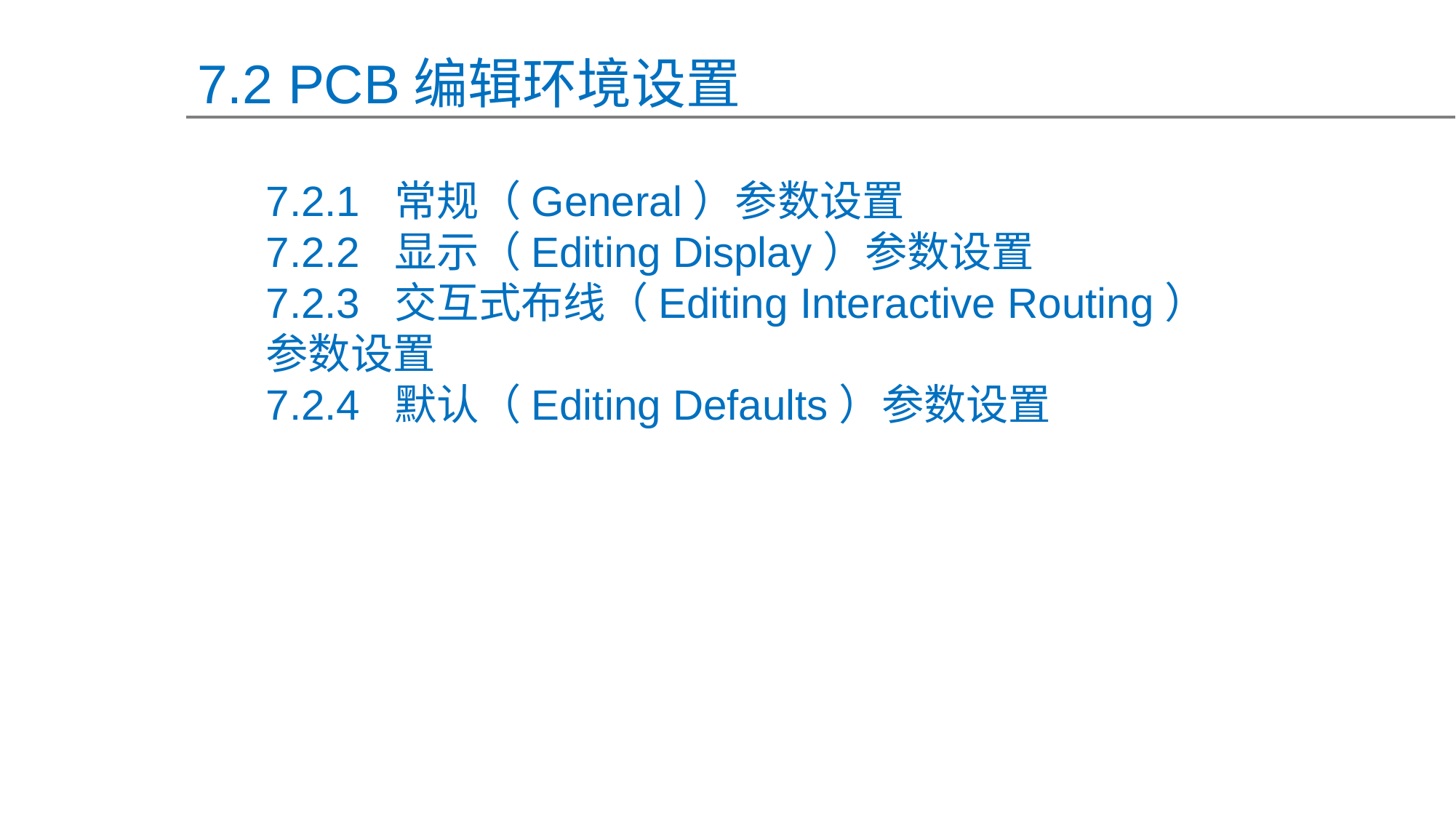

7.2 PCB编辑环境设置
7.2.1  常规（General）参数设置
7.2.2  显示（Editing Display）参数设置
7.2.3  交互式布线（Editing Interactive Routing）参数设置
7.2.4  默认（Editing Defaults）参数设置